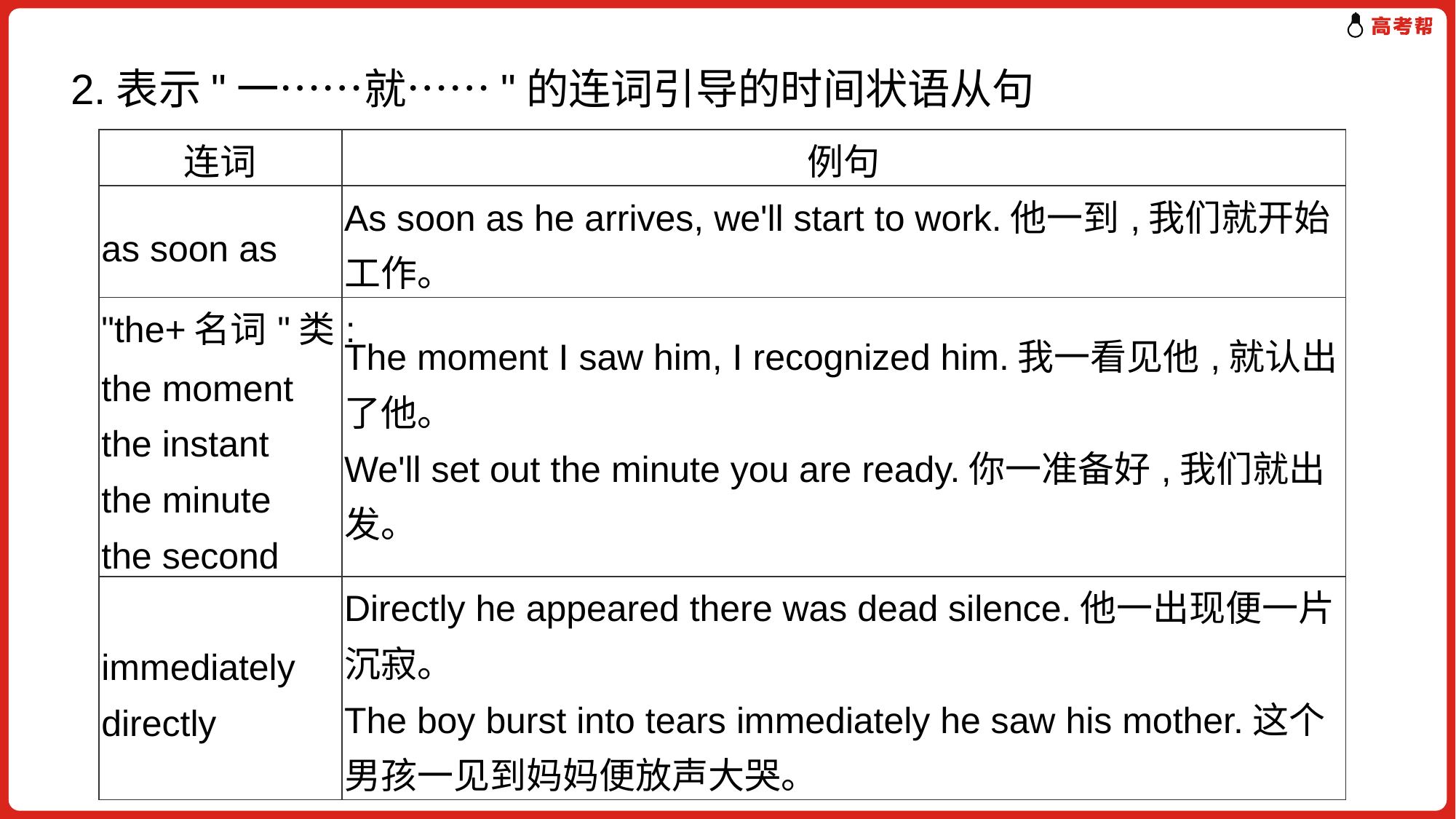

2.表示"一……就……"的连词引导的时间状语从句

| 连词 | 例句 |
| --- | --- |
| as soon as | As soon as he arrives, we'll start to work.他一到,我们就开始工作。 |
| "the+名词"类: the moment the instant the minute the second | The moment I saw him, I recognized him.我一看见他,就认出了他。 We'll set out the minute you are ready.你一准备好,我们就出发。 |
| immediately directly | Directly he appeared there was dead silence.他一出现便一片沉寂。 The boy burst into tears immediately he saw his mother.这个男孩一见到妈妈便放声大哭。 |